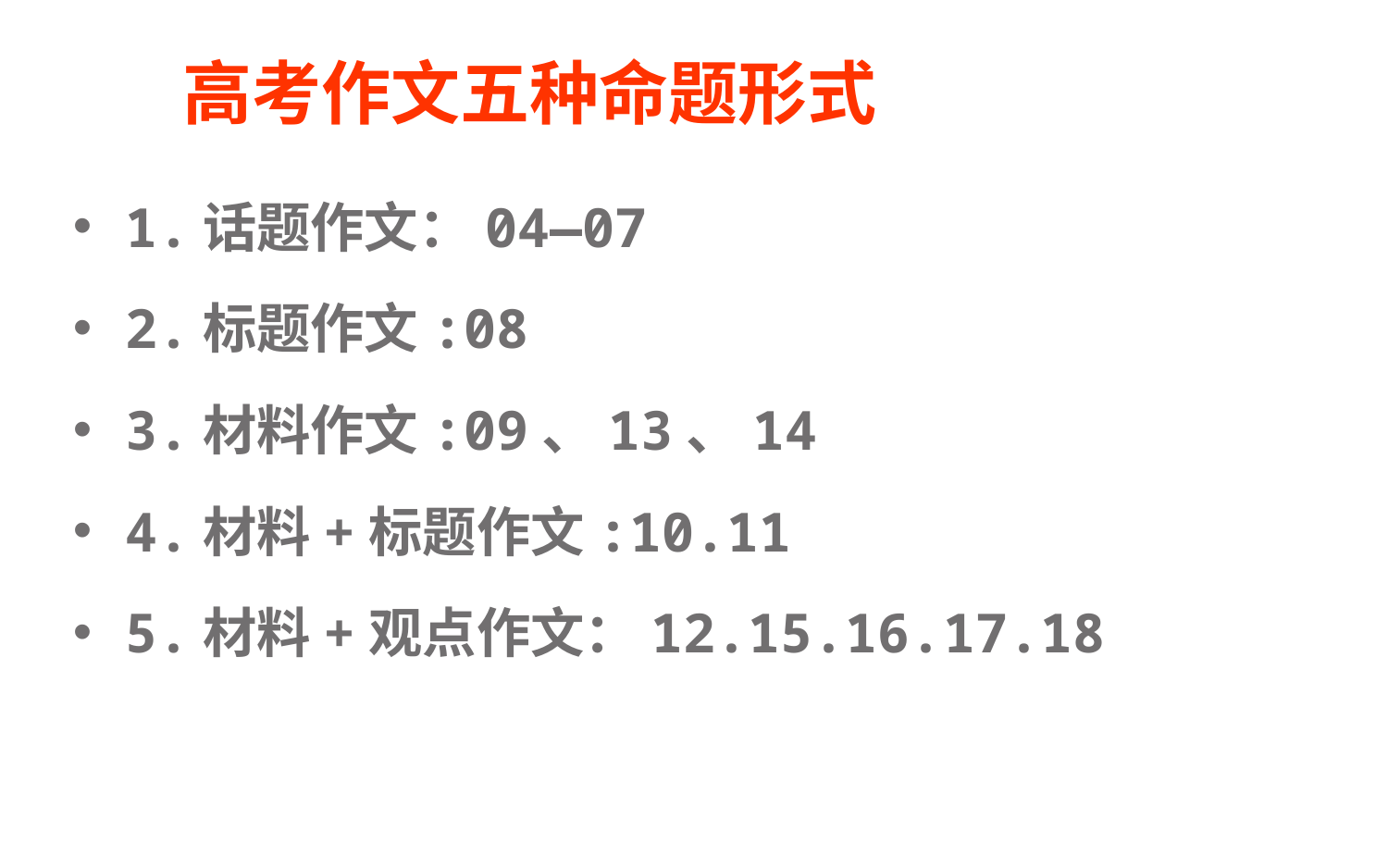

# 高考作文五种命题形式
1.话题作文：04—07
2.标题作文:08
3.材料作文:09、13、14
4.材料+标题作文:10.11
5.材料+观点作文：12.15.16.17.18